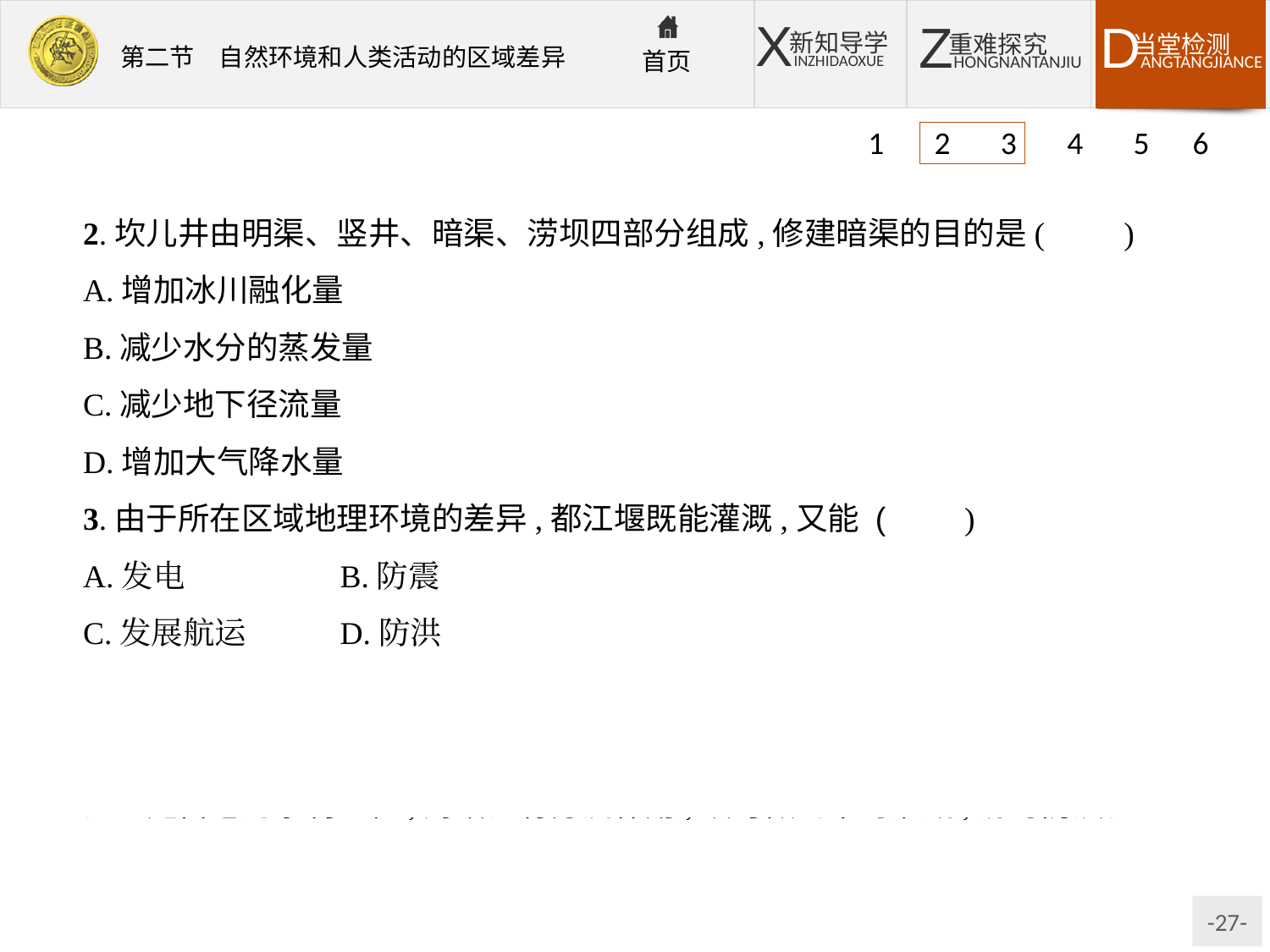

1       2       3       4       5      6

2.坎儿井由明渠、竖井、暗渠、涝坝四部分组成,修建暗渠的目的是(　　)
A.增加冰川融化量
B.减少水分的蒸发量
C.减少地下径流量
D.增加大气降水量
3.由于所在区域地理环境的差异,都江堰既能灌溉,又能 (　　)
A.发电		B.防震
C.发展航运	D.防洪
解析:第2题,新疆地区地表径流下渗作用和蒸发作用强烈,坎儿井工程采用地下暗渠输水的方式可减少水分的下渗与蒸发,提高水资源的利用率。第3题,都江堰是古老的水利工程,对岷江有分流作用,故可做到旱时灌溉,涝时防洪。
答案:2.B　3.D